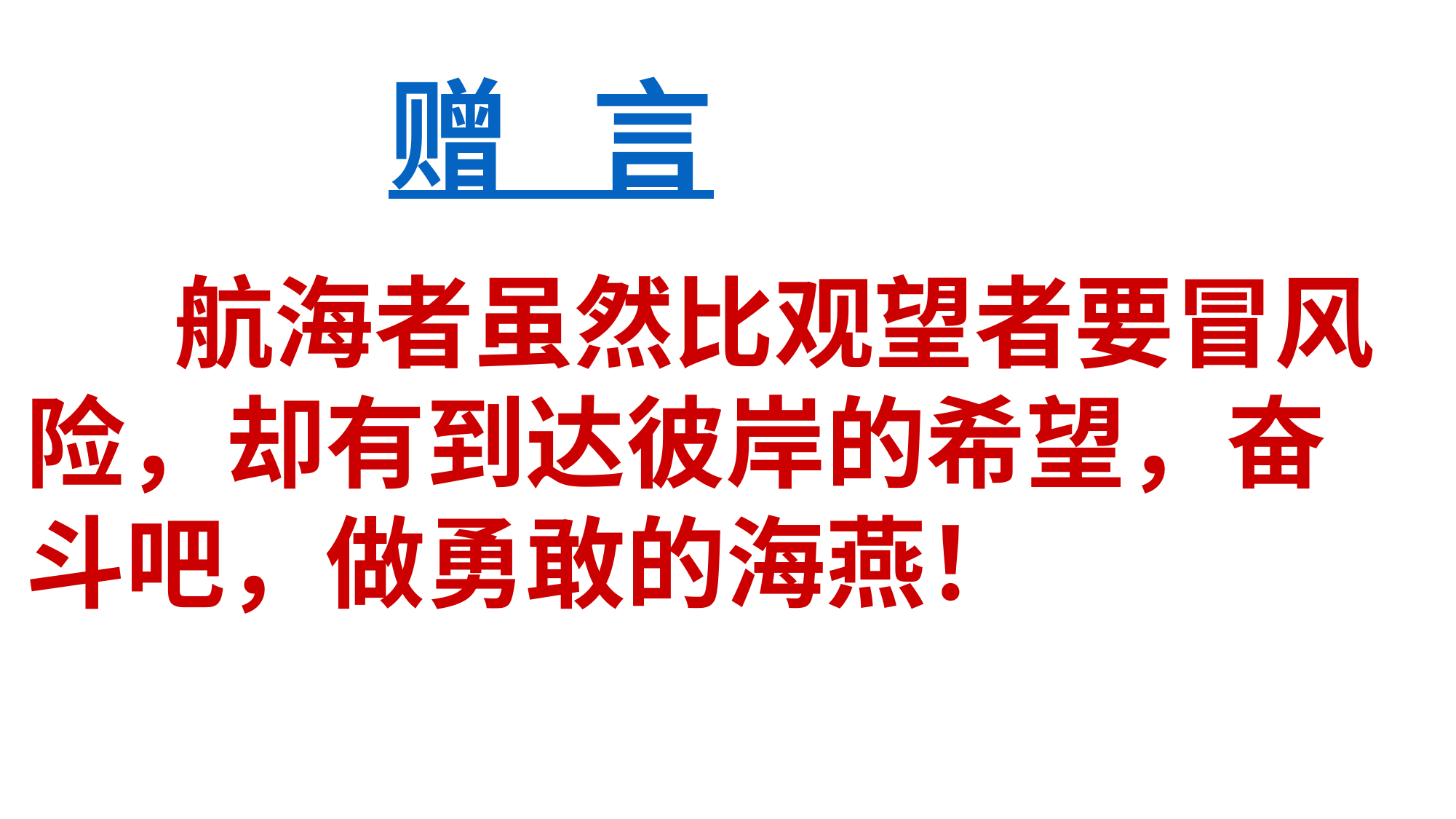

赠   言
        航海者虽然比观望者要冒风险，却有到达彼岸的希望，奋斗吧，做勇敢的海燕！